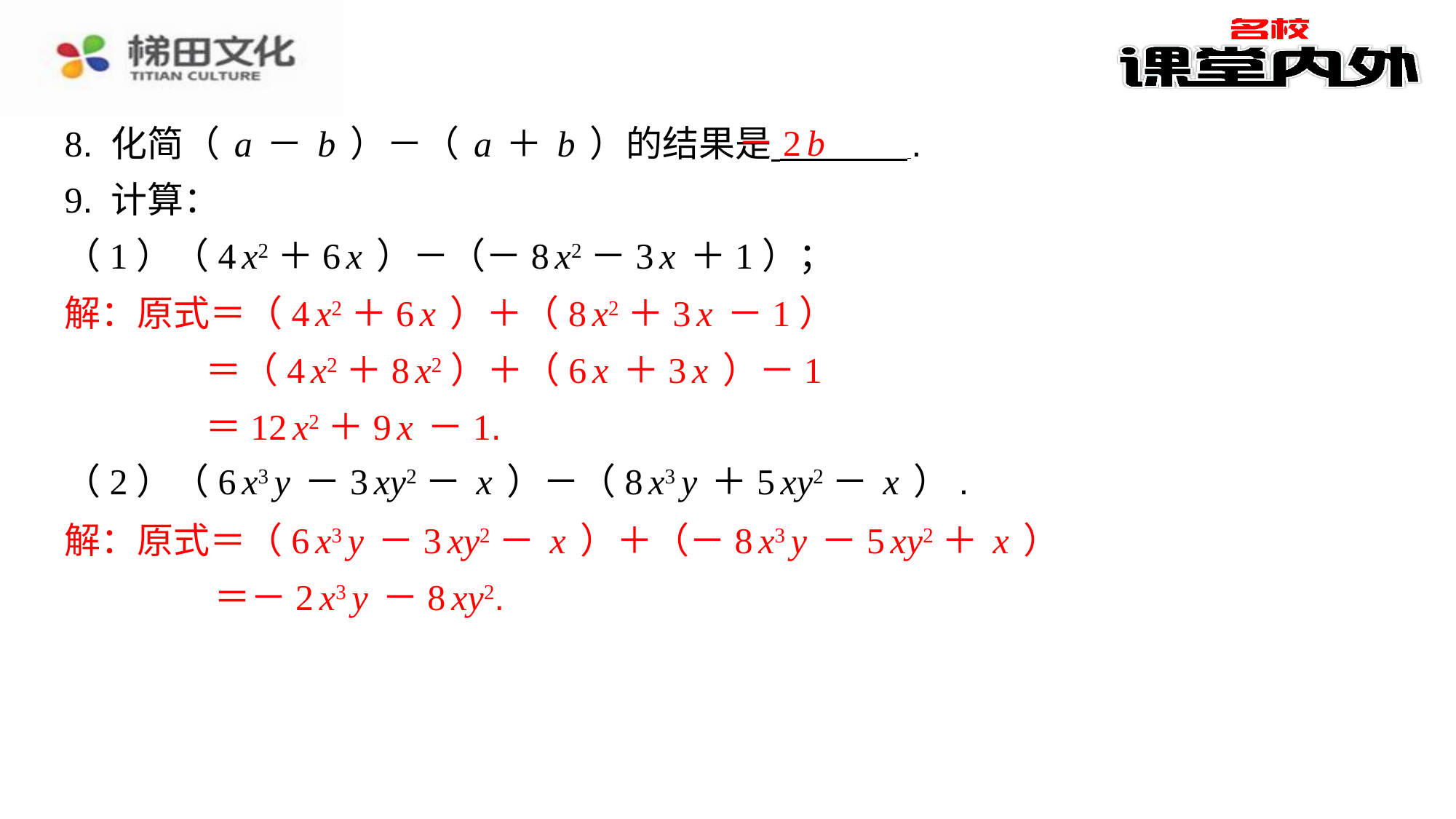

​　－2b
8. 化简（a－b）－（a＋b）的结果是                     ⁠.
9. 计算：
（1）（4x2＋6x）－（－8x2－3x＋1）；
解：原式＝（4x2＋6x）＋（8x2＋3x－1）
＝（4x2＋8x2）＋（6x＋3x）－1
＝12x2＋9x－1.
（2）（6x3y－3xy2－x）－（8x3y＋5xy2－x）.
解：原式＝（6x3y－3xy2－x）＋（－8x3y－5xy2＋x）
＝－2x3y－8xy2.
解：原式＝（4x2＋6x）＋（8x2＋3x－1）
＝（4x2＋8x2）＋（6x＋3x）－1
＝12x2＋9x－1.
解：原式＝（6x3y－3xy2－x）＋（－8x3y－5xy2＋x）
＝－2x3y－8xy2.